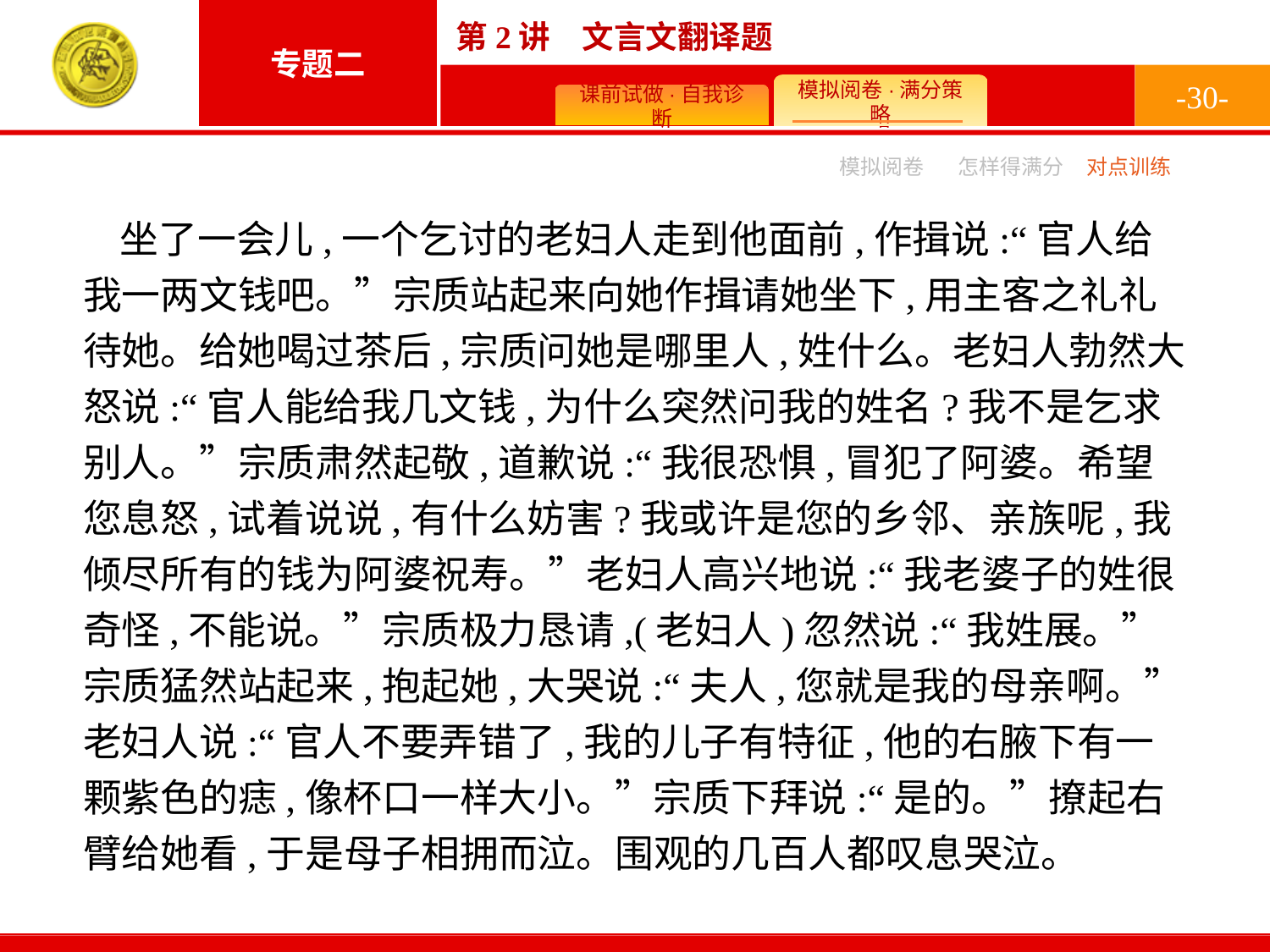

-30-
模拟阅卷
怎样得满分
对点训练
坐了一会儿,一个乞讨的老妇人走到他面前,作揖说:“官人给我一两文钱吧。”宗质站起来向她作揖请她坐下,用主客之礼礼待她。给她喝过茶后,宗质问她是哪里人,姓什么。老妇人勃然大怒说:“官人能给我几文钱,为什么突然问我的姓名?我不是乞求别人。”宗质肃然起敬,道歉说:“我很恐惧,冒犯了阿婆。希望您息怒,试着说说,有什么妨害?我或许是您的乡邻、亲族呢,我倾尽所有的钱为阿婆祝寿。”老妇人高兴地说:“我老婆子的姓很奇怪,不能说。”宗质极力恳请,(老妇人)忽然说:“我姓展。”宗质猛然站起来,抱起她,大哭说:“夫人,您就是我的母亲啊。”老妇人说:“官人不要弄错了,我的儿子有特征,他的右腋下有一颗紫色的痣,像杯口一样大小。”宗质下拜说:“是的。”撩起右臂给她看,于是母子相拥而泣。围观的几百人都叹息哭泣。